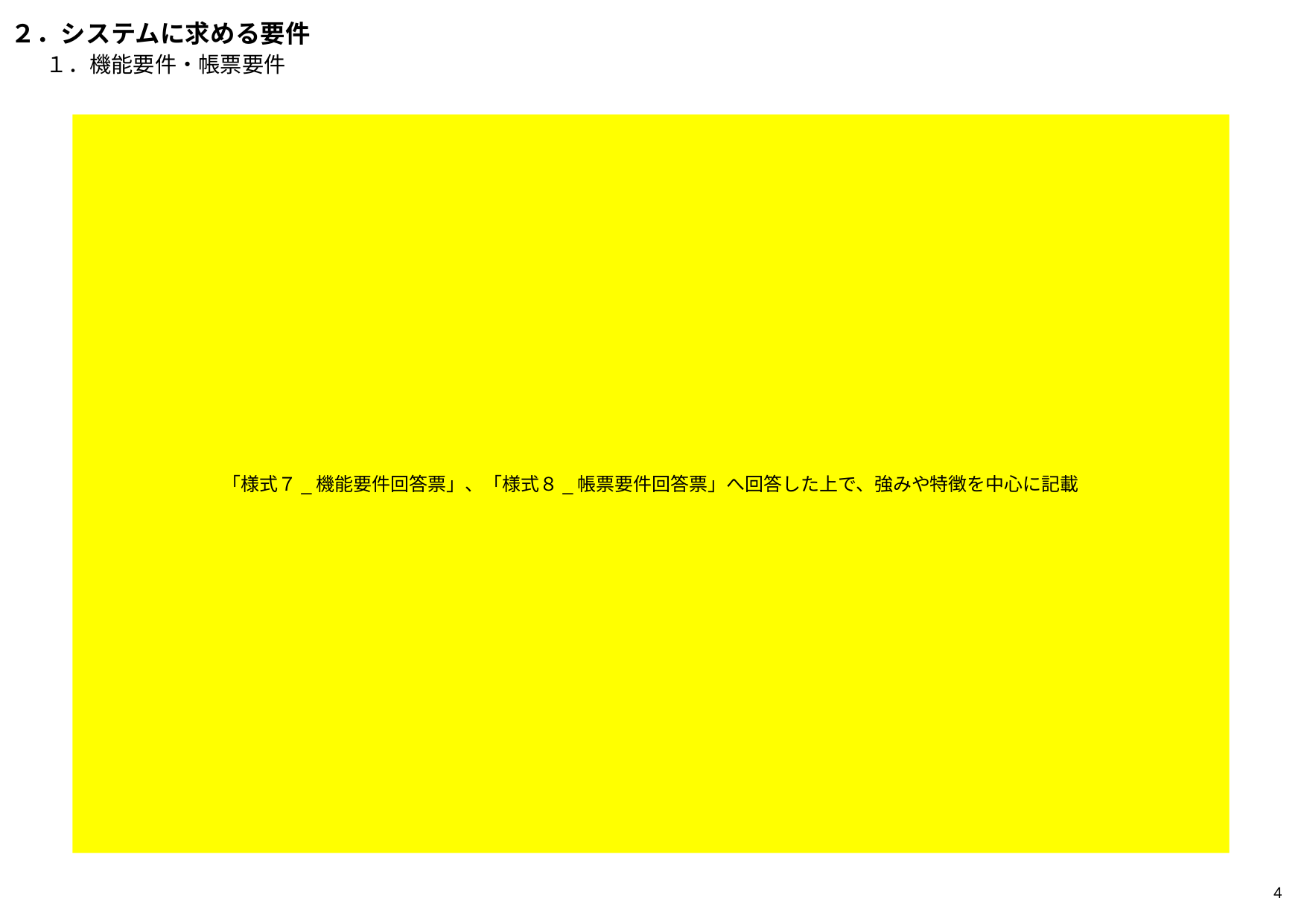

# ２．システムに求める要件
１．機能要件・帳票要件
「様式７_機能要件回答票」、「様式８_帳票要件回答票」へ回答した上で、強みや特徴を中心に記載